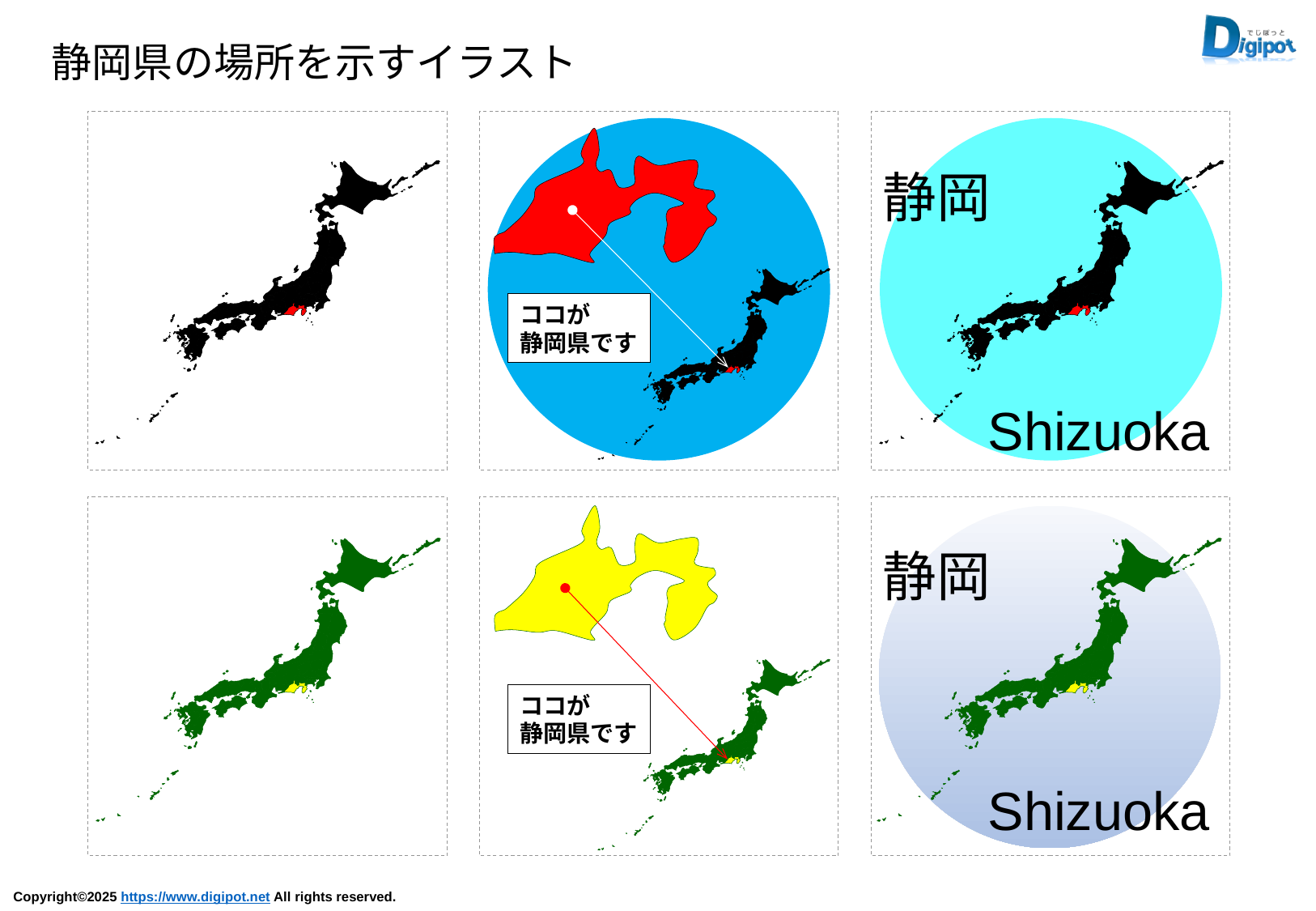

静岡県の場所を示すイラスト

ココが
静岡県です

静岡

Shizuoka

ココが
静岡県です

静岡

Shizuoka